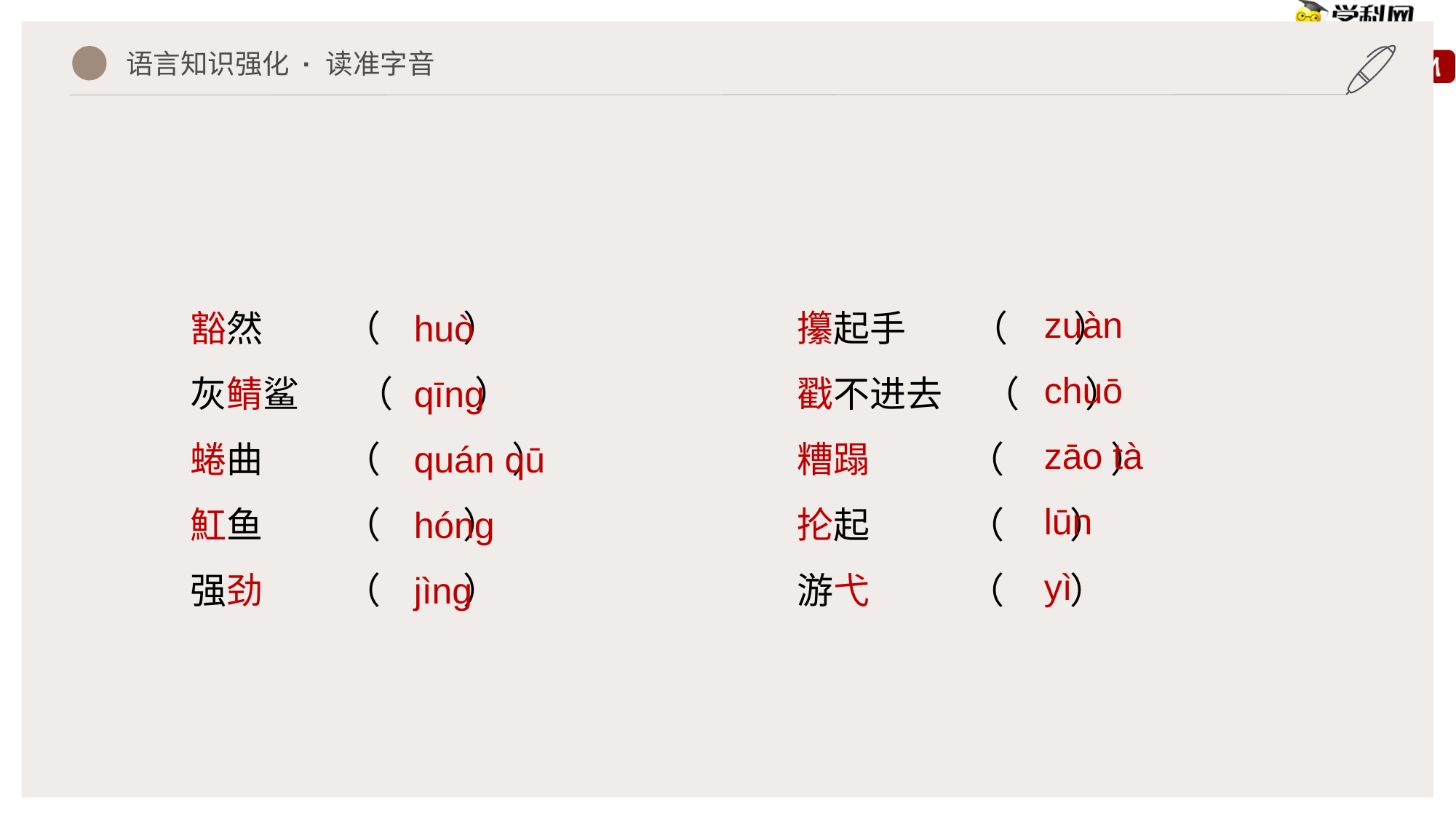

语言知识强化 · 读准字音

豁然          （          ）
灰鲭鲨       （          ）
蜷曲          （                ）
魟鱼          （          ）
强劲          （          ）

huò
qīng
quán qū
hóng
jìng

攥起手        （        ）
戳不进去     （        ）
糟蹋            （             ）
抡起            （        ）
游弋            （        ）
zuàn
chuō
zāo tà
lūn
yì